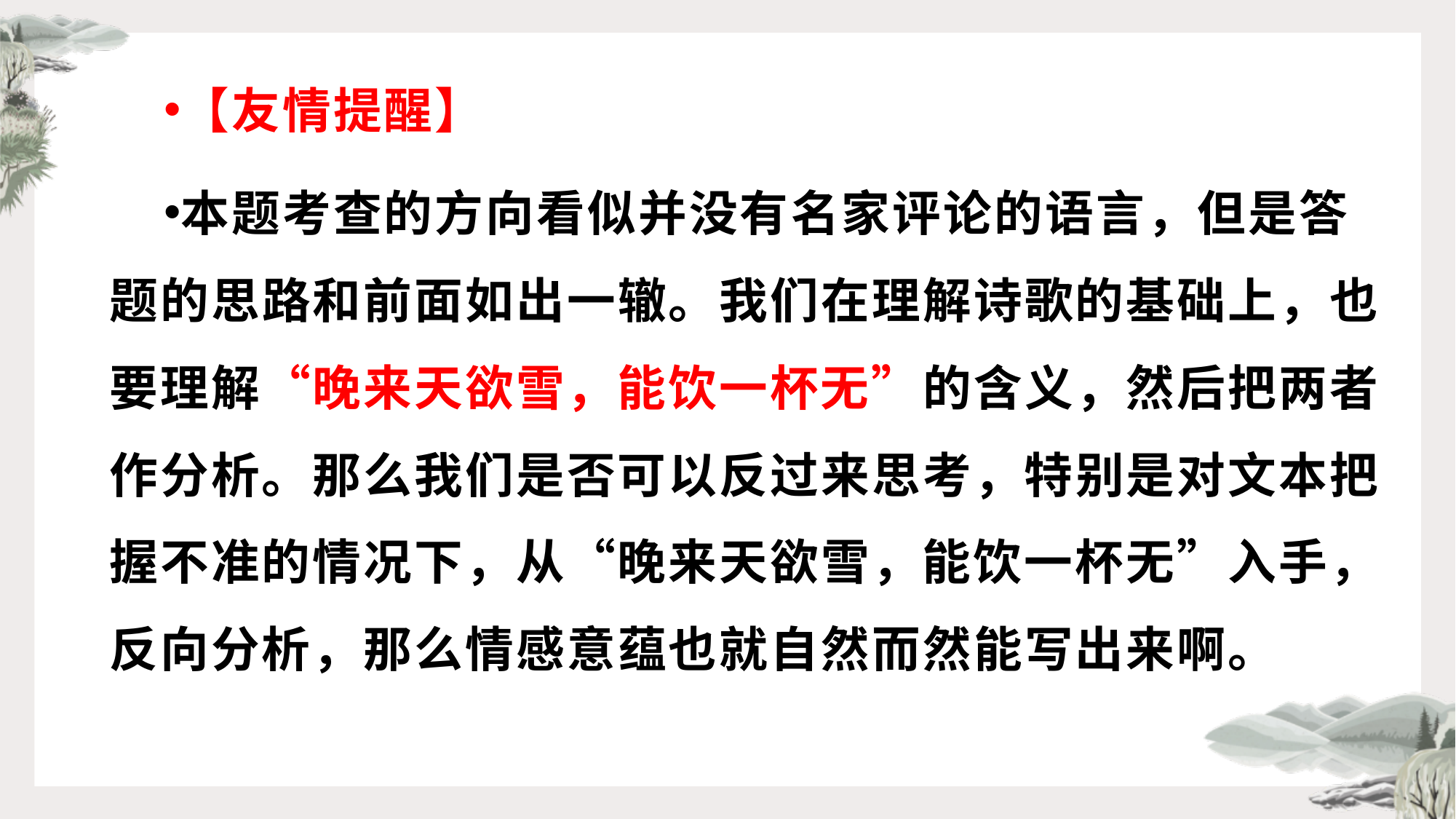

【友情提醒】
本题考查的方向看似并没有名家评论的语言，但是答题的思路和前面如出一辙。我们在理解诗歌的基础上，也要理解“晚来天欲雪，能饮一杯无”的含义，然后把两者作分析。那么我们是否可以反过来思考，特别是对文本把握不准的情况下，从“晚来天欲雪，能饮一杯无”入手，反向分析，那么情感意蕴也就自然而然能写出来啊。